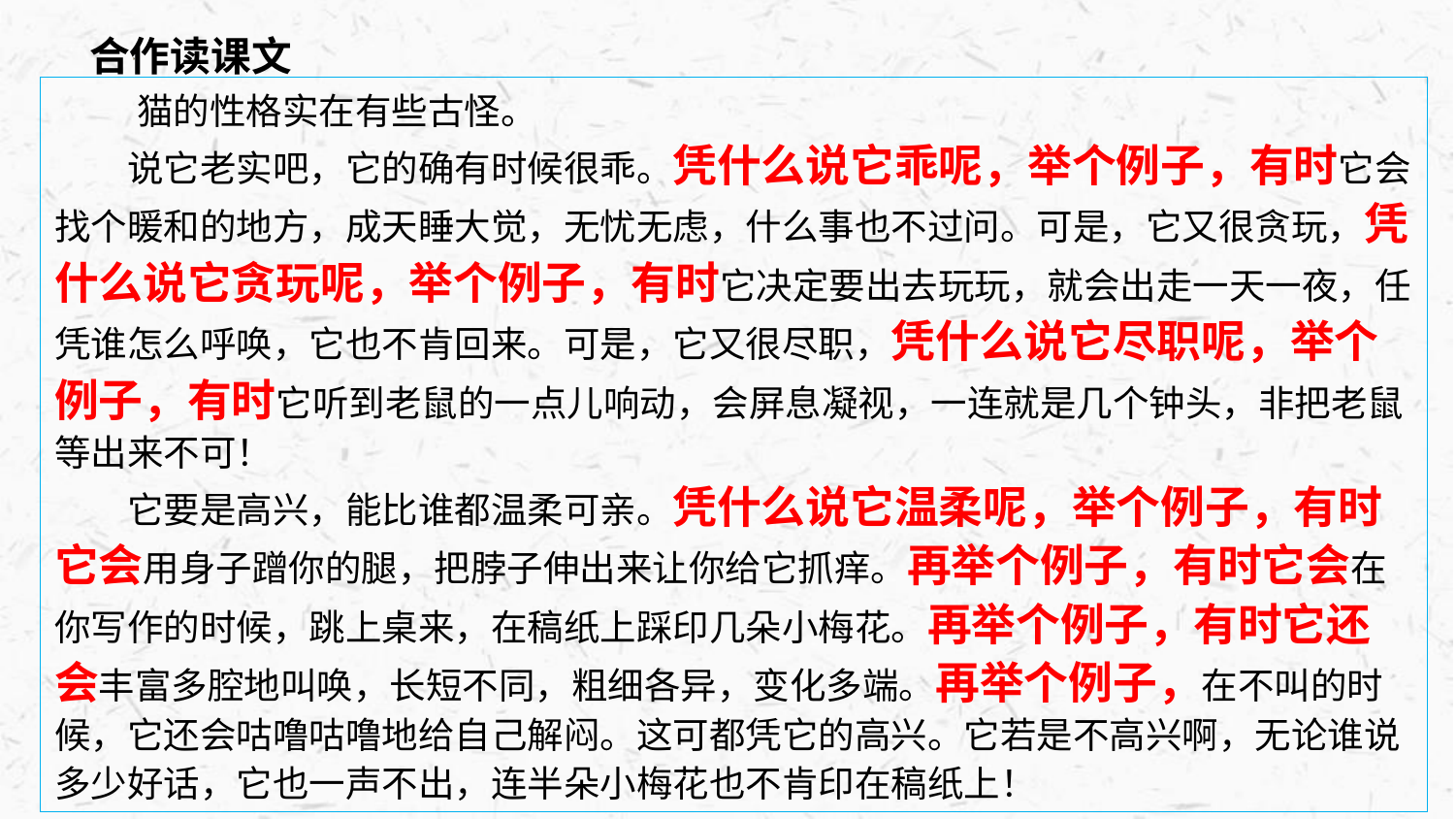

合作读课文
            猫的性格实在有些古怪。
　　说它老实吧，它的确有时候很乖。凭什么说它乖呢，举个例子，有时它会找个暖和的地方，成天睡大觉，无忧无虑，什么事也不过问。可是，它又很贪玩，凭什么说它贪玩呢，举个例子，有时它决定要出去玩玩，就会出走一天一夜，任凭谁怎么呼唤，它也不肯回来。可是，它又很尽职，凭什么说它尽职呢，举个例子，有时它听到老鼠的一点儿响动，会屏息凝视，一连就是几个钟头，非把老鼠等出来不可！
　　它要是高兴，能比谁都温柔可亲。凭什么说它温柔呢，举个例子，有时它会用身子蹭你的腿，把脖子伸出来让你给它抓痒。再举个例子，有时它会在你写作的时候，跳上桌来，在稿纸上踩印几朵小梅花。再举个例子，有时它还会丰富多腔地叫唤，长短不同，粗细各异，变化多端。再举个例子，在不叫的时候，它还会咕噜咕噜地给自己解闷。这可都凭它的高兴。它若是不高兴啊，无论谁说多少好话，它也一声不出，连半朵小梅花也不肯印在稿纸上！